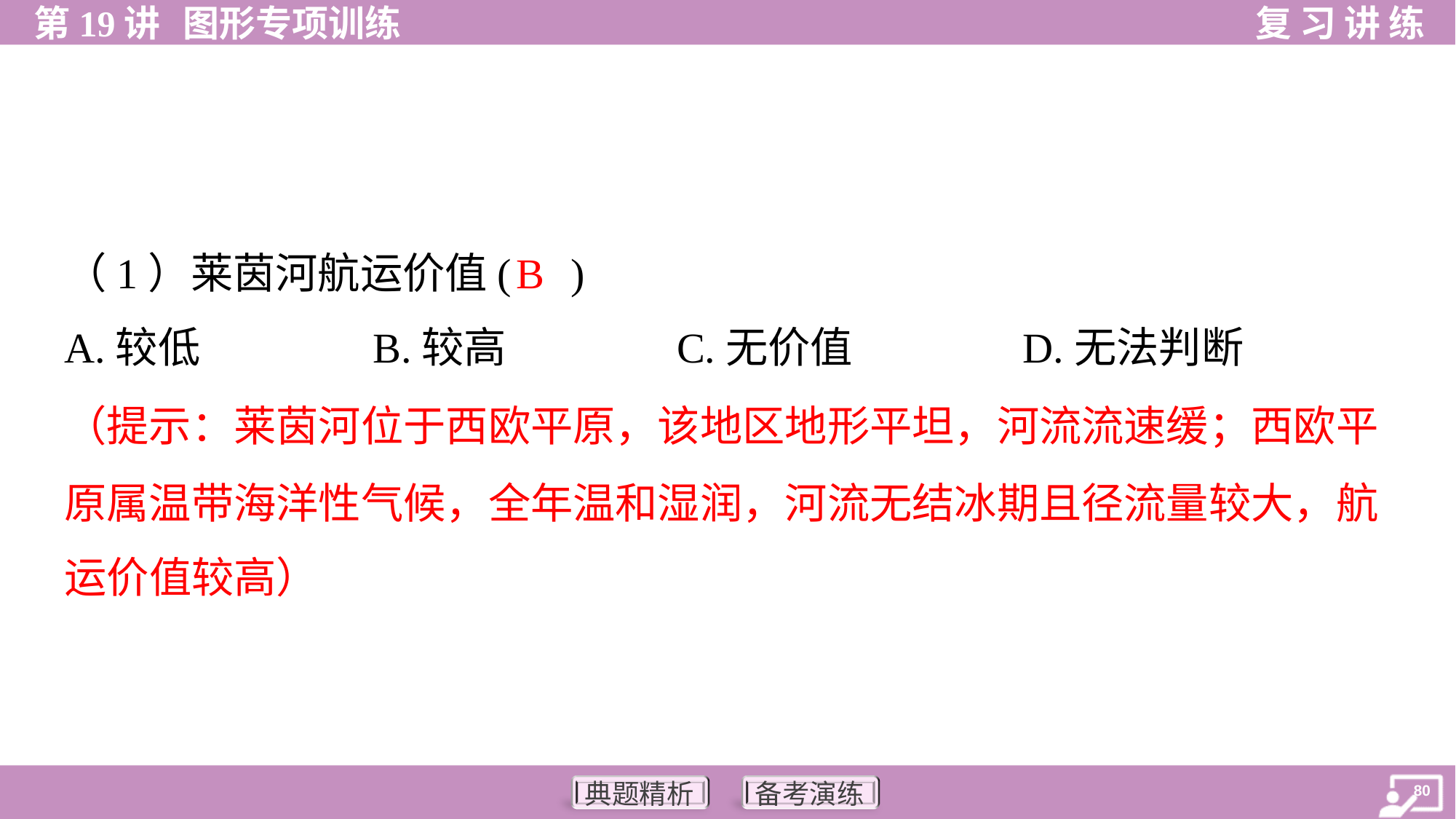

B
（1）莱茵河航运价值(     )
A.较低	B.较高	C.无价值	D.无法判断
（提示：莱茵河位于西欧平原，该地区地形平坦，河流流速缓；西欧平
原属温带海洋性气候，全年温和湿润，河流无结冰期且径流量较大，航
运价值较高）